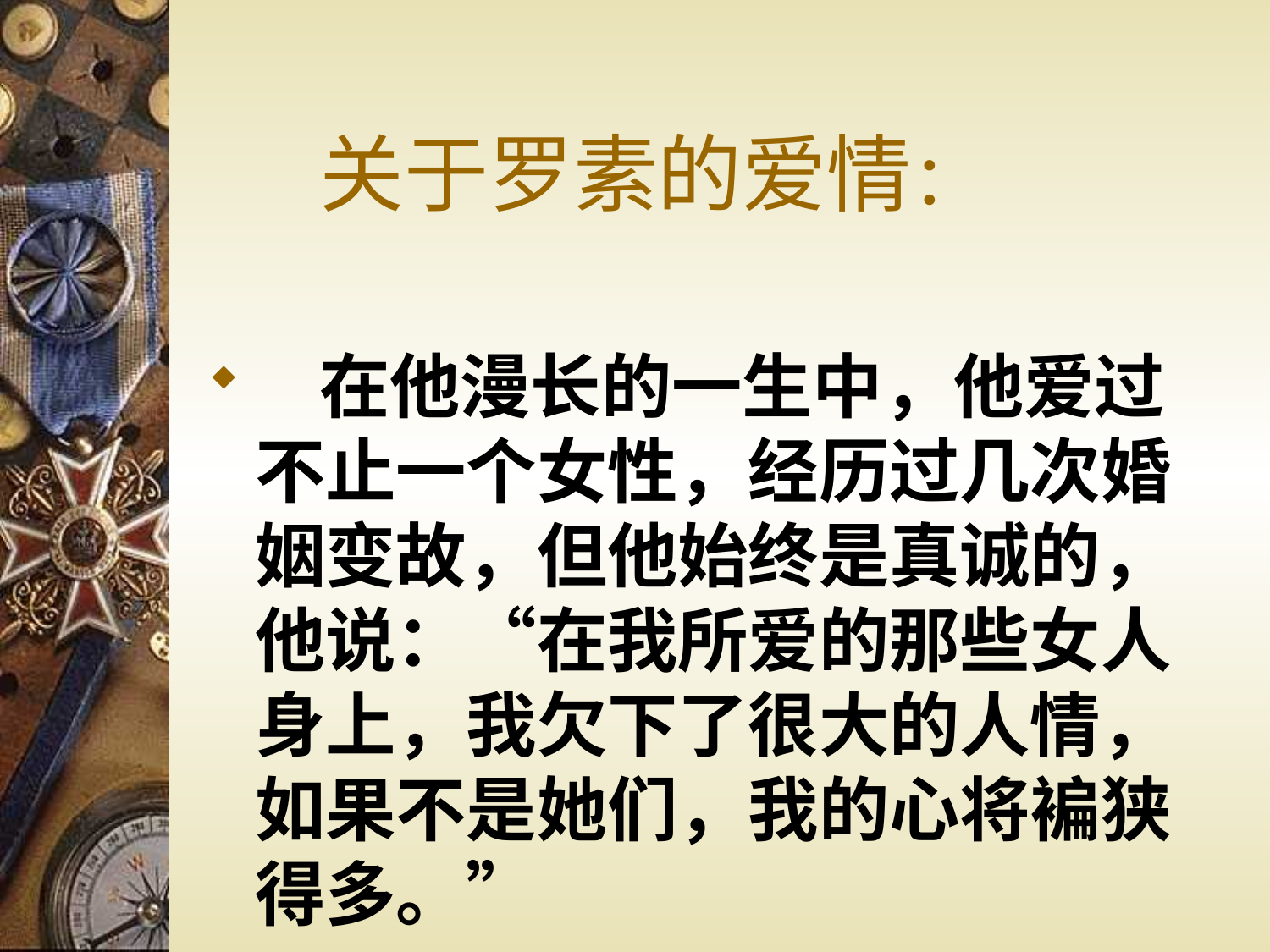

# 关于罗素的爱情：
    在他漫长的一生中，他爱过不止一个女性，经历过几次婚姻变故，但他始终是真诚的，他说：“在我所爱的那些女人身上，我欠下了很大的人情，如果不是她们，我的心将褊狭得多。”